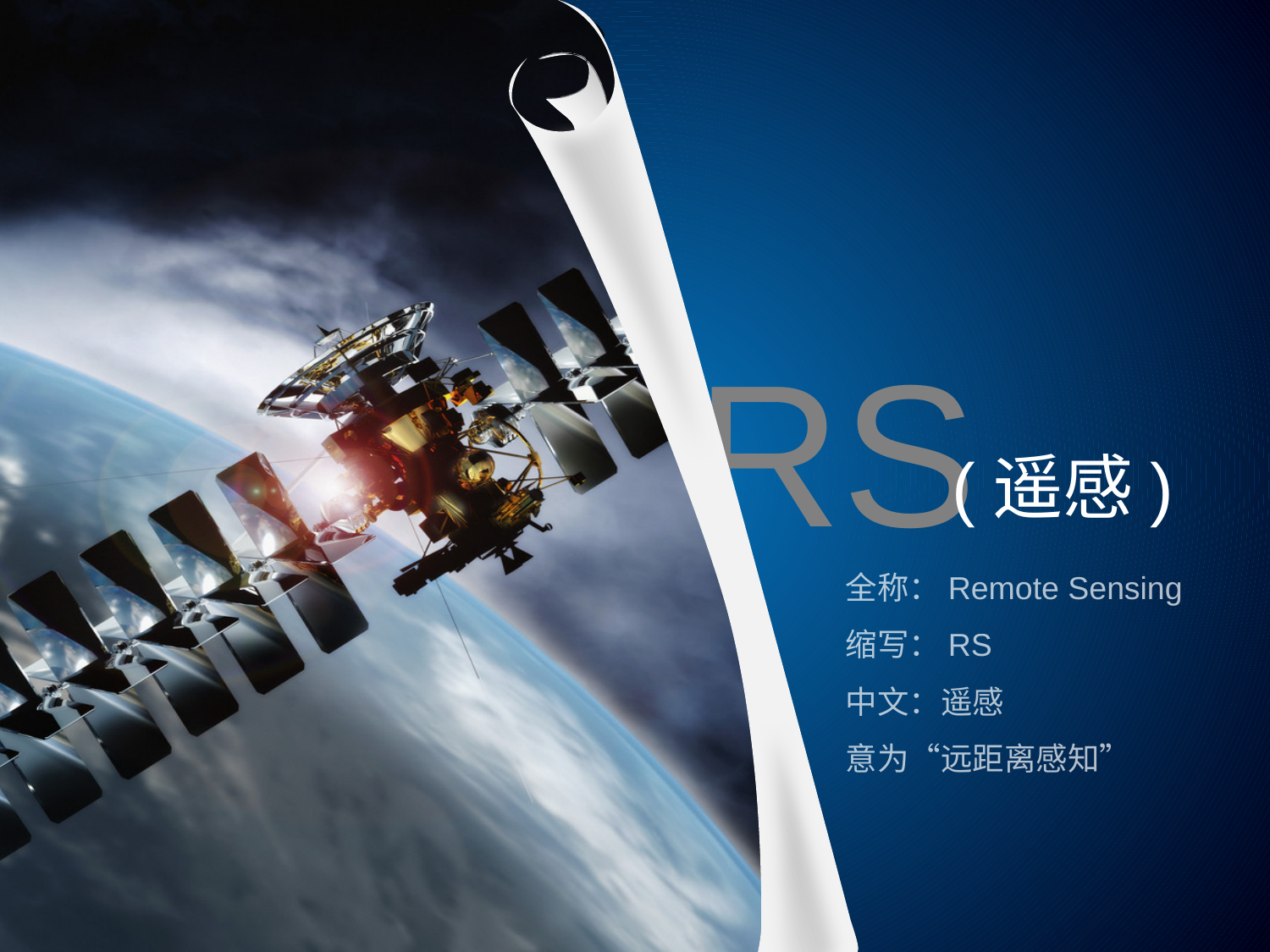

RS
(遥感)
全称：Remote Sensing
缩写：RS
中文：遥感
意为“远距离感知”